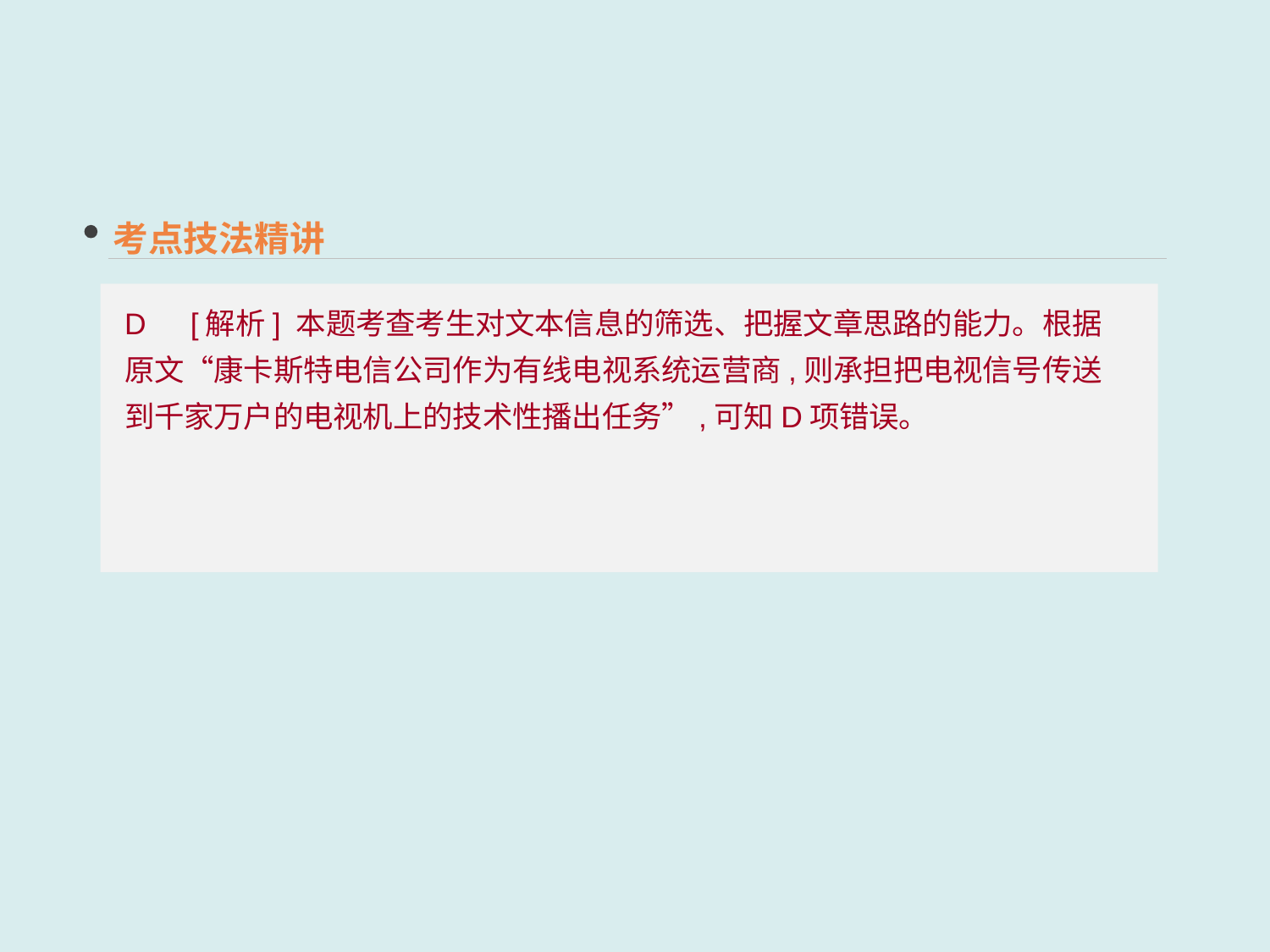

考点技法精讲

D　[解析] 本题考查考生对文本信息的筛选、把握文章思路的能力。根据原文“康卡斯特电信公司作为有线电视系统运营商,则承担把电视信号传送到千家万户的电视机上的技术性播出任务”,可知D项错误。